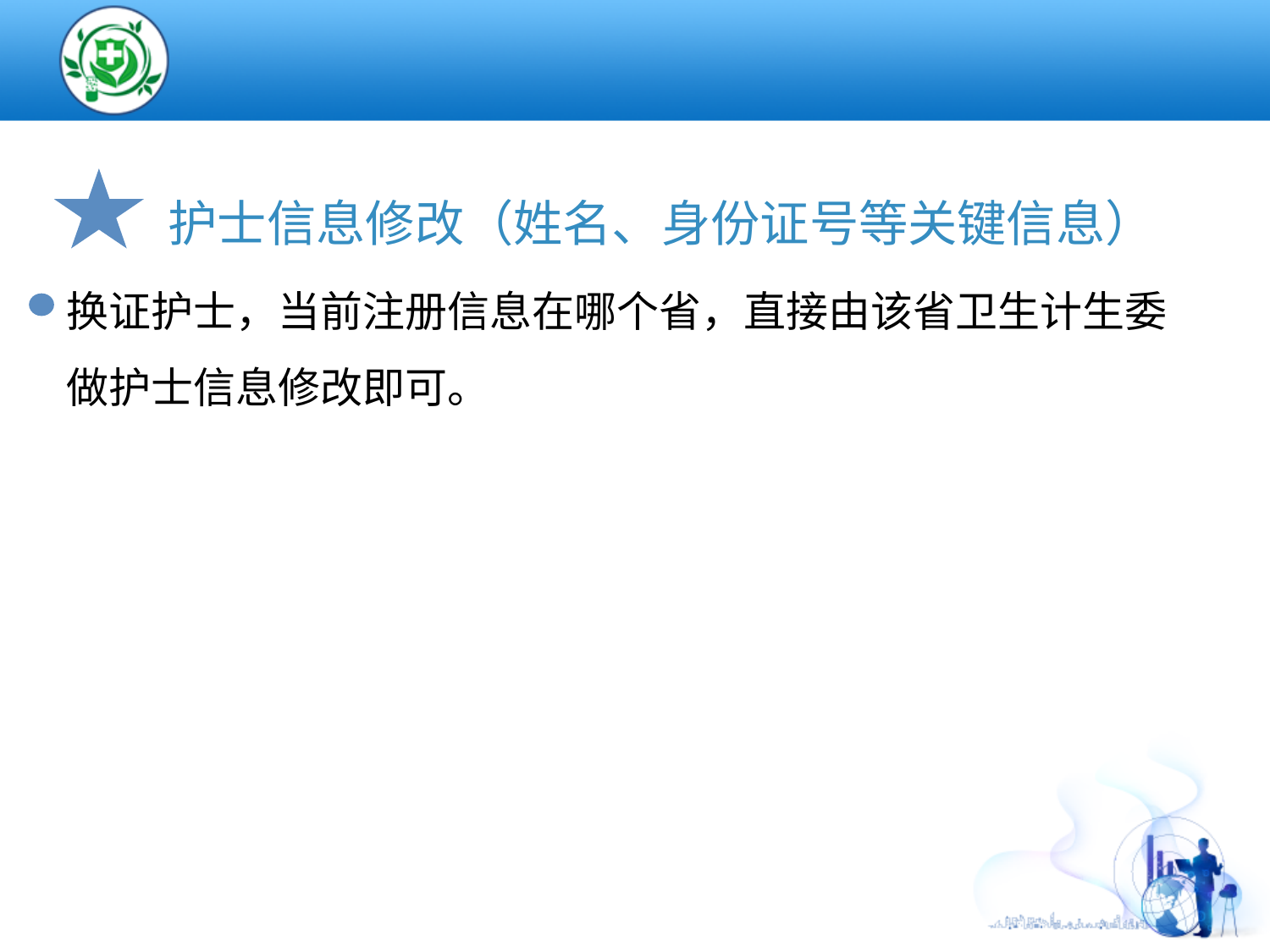

护士信息修改（姓名、身份证号等关键信息）
换证护士，当前注册信息在哪个省，直接由该省卫生计生委做护士信息修改即可。